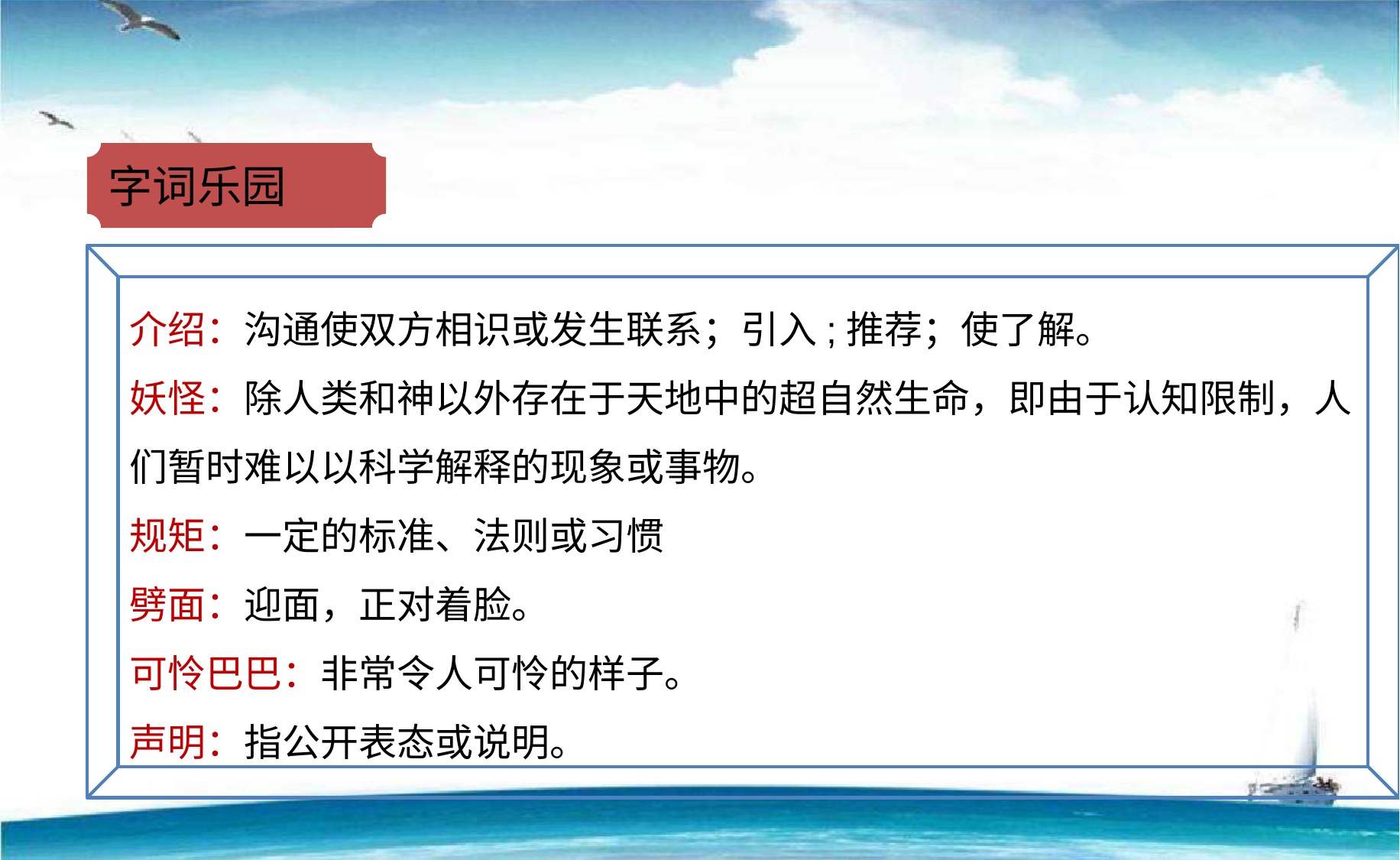

字词乐园

介绍：沟通使双方相识或发生联系；引入;推荐；使了解。
妖怪：除人类和神以外存在于天地中的超自然生命，即由于认知限制，人们暂时难以以科学解释的现象或事物。
规矩：一定的标准、法则或习惯
劈面：迎面，正对着脸。
可怜巴巴：非常令人可怜的样子。
声明：指公开表态或说明。